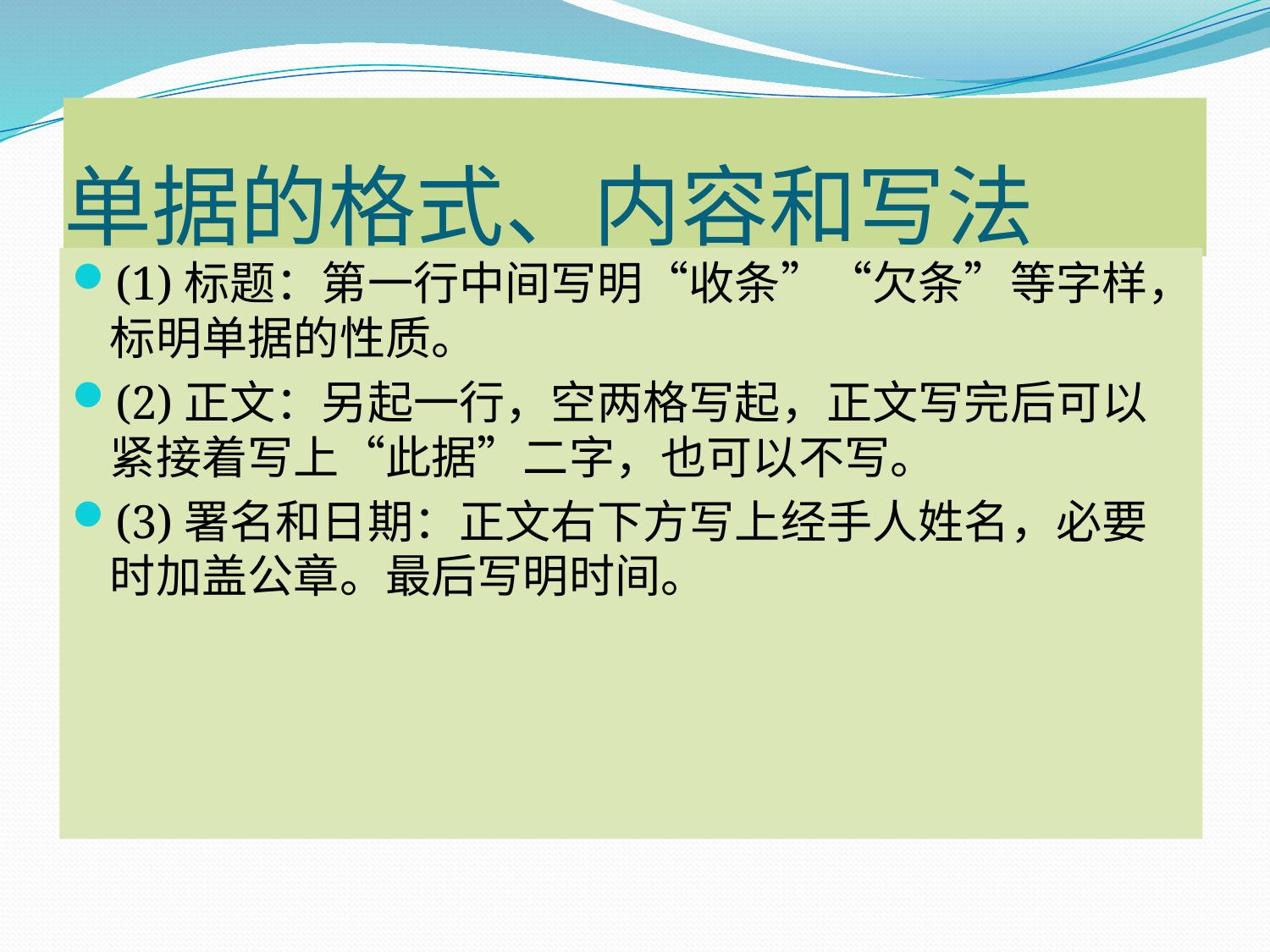

# 单据的格式、内容和写法
(1)标题：第一行中间写明“收条”“欠条”等字样，标明单据的性质。
(2)正文：另起一行，空两格写起，正文写完后可以紧接着写上“此据”二字，也可以不写。
(3)署名和日期：正文右下方写上经手人姓名，必要时加盖公章。最后写明时间。